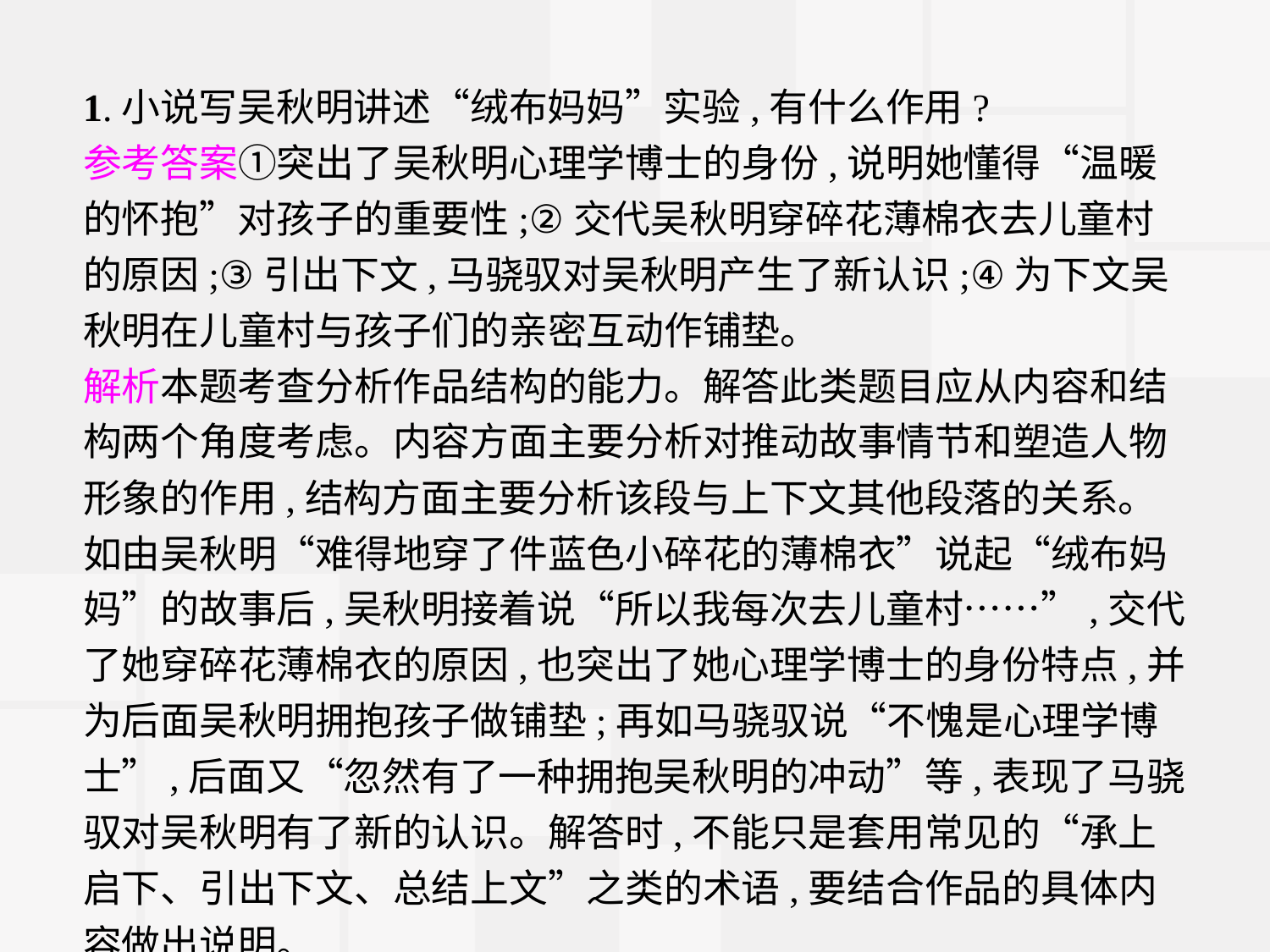

1.小说写吴秋明讲述“绒布妈妈”实验,有什么作用?
参考答案①突出了吴秋明心理学博士的身份,说明她懂得“温暖的怀抱”对孩子的重要性;②交代吴秋明穿碎花薄棉衣去儿童村的原因;③引出下文,马骁驭对吴秋明产生了新认识;④为下文吴秋明在儿童村与孩子们的亲密互动作铺垫。
解析本题考查分析作品结构的能力。解答此类题目应从内容和结构两个角度考虑。内容方面主要分析对推动故事情节和塑造人物形象的作用,结构方面主要分析该段与上下文其他段落的关系。如由吴秋明“难得地穿了件蓝色小碎花的薄棉衣”说起“绒布妈妈”的故事后,吴秋明接着说“所以我每次去儿童村……”,交代了她穿碎花薄棉衣的原因,也突出了她心理学博士的身份特点,并为后面吴秋明拥抱孩子做铺垫;再如马骁驭说“不愧是心理学博士”,后面又“忽然有了一种拥抱吴秋明的冲动”等,表现了马骁驭对吴秋明有了新的认识。解答时,不能只是套用常见的“承上启下、引出下文、总结上文”之类的术语,要结合作品的具体内容做出说明。